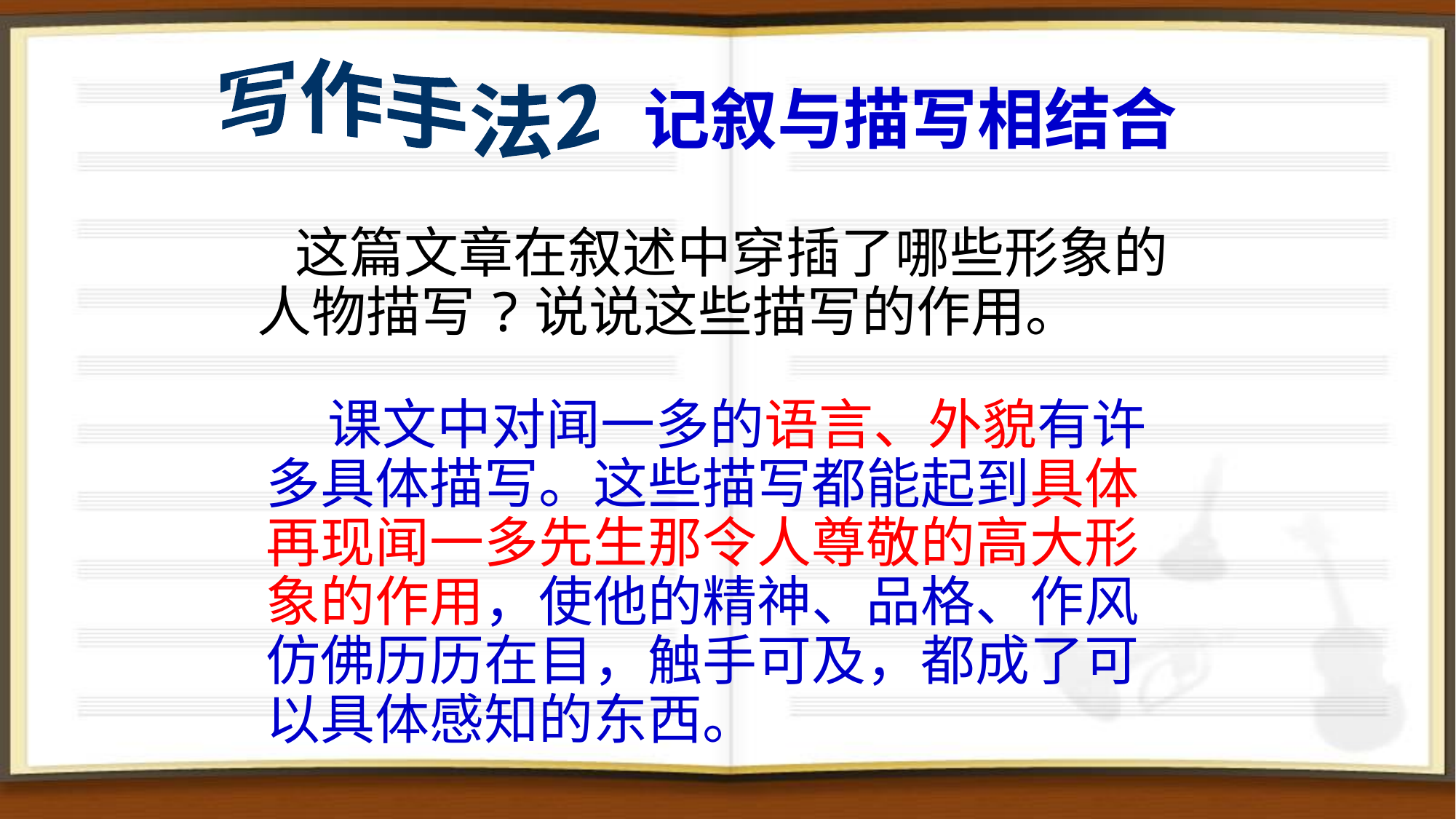

写作手法2
记叙与描写相结合
# 这篇文章在叙述中穿插了哪些形象的人物描写?说说这些描写的作用。
    课文中对闻一多的语言、外貌有许多具体描写。这些描写都能起到具体再现闻一多先生那令人尊敬的高大形象的作用，使他的精神、品格、作风仿佛历历在目，触手可及，都成了可以具体感知的东西。